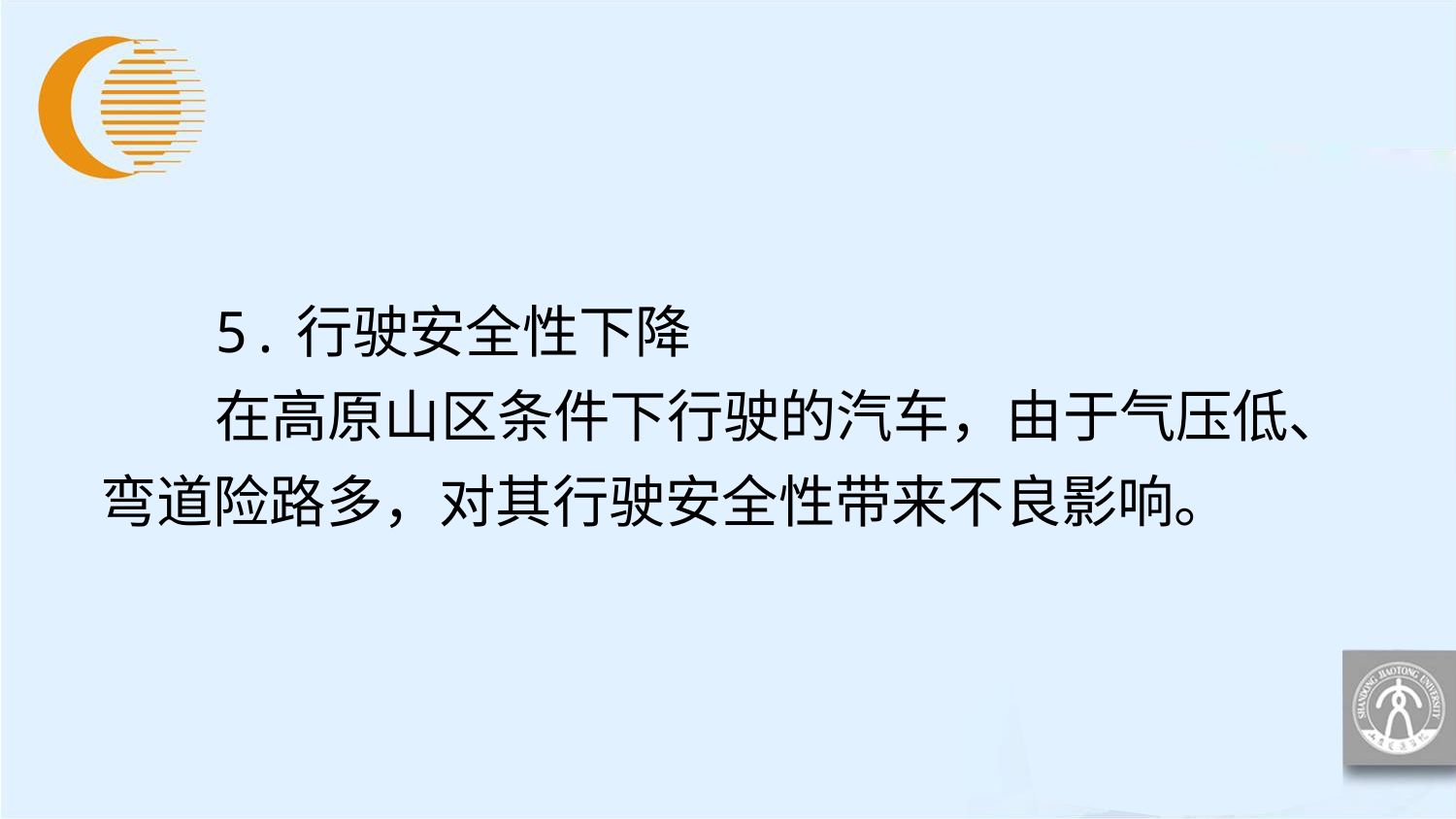

5.行驶安全性下降
在高原山区条件下行驶的汽车，由于气压低、弯道险路多，对其行驶安全性带来不良影响。